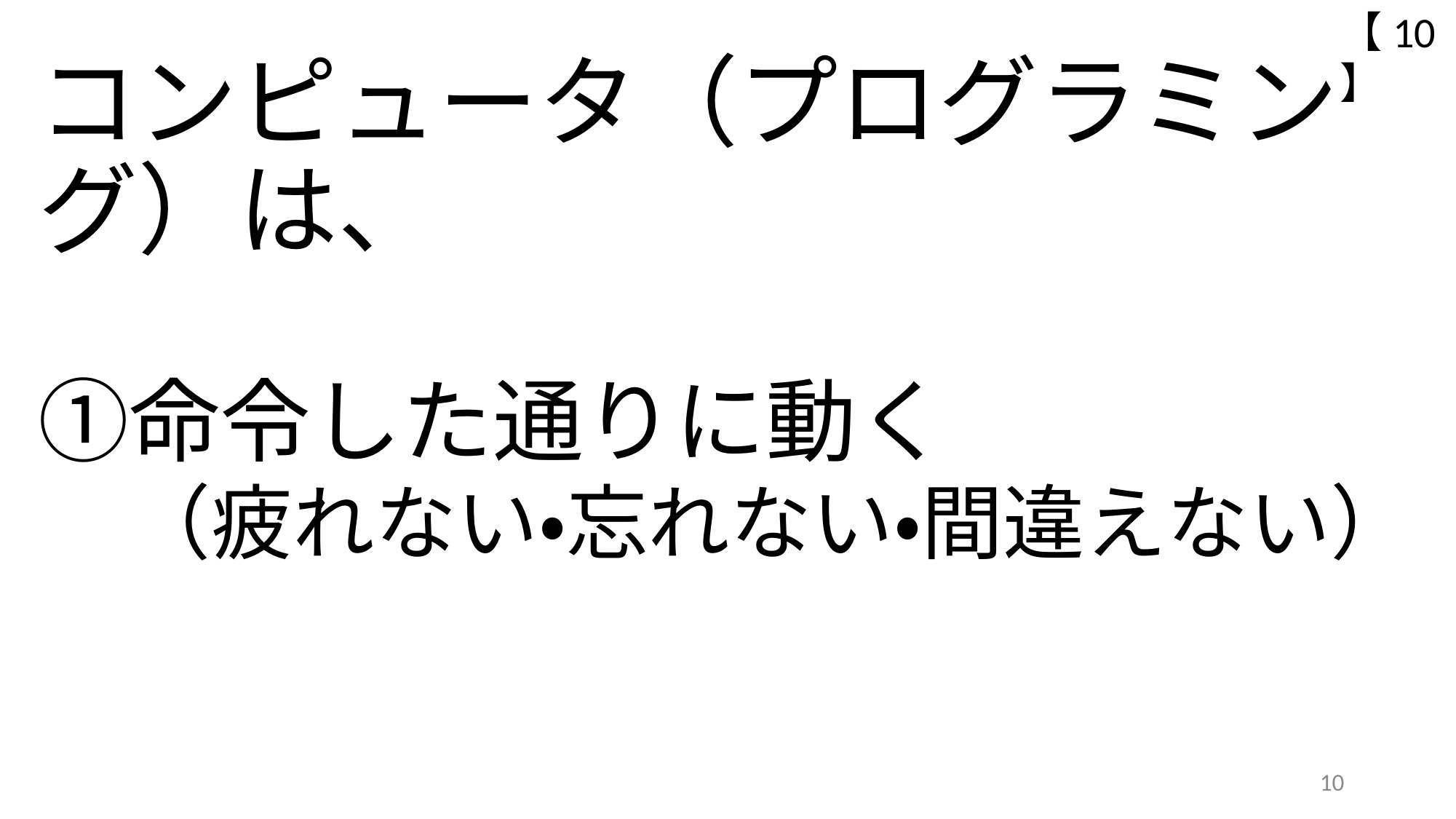

【10】
# コンピュータ（プログラミング）は、 ①命令した通りに動く 　（疲れない・忘れない・間違えない）
10